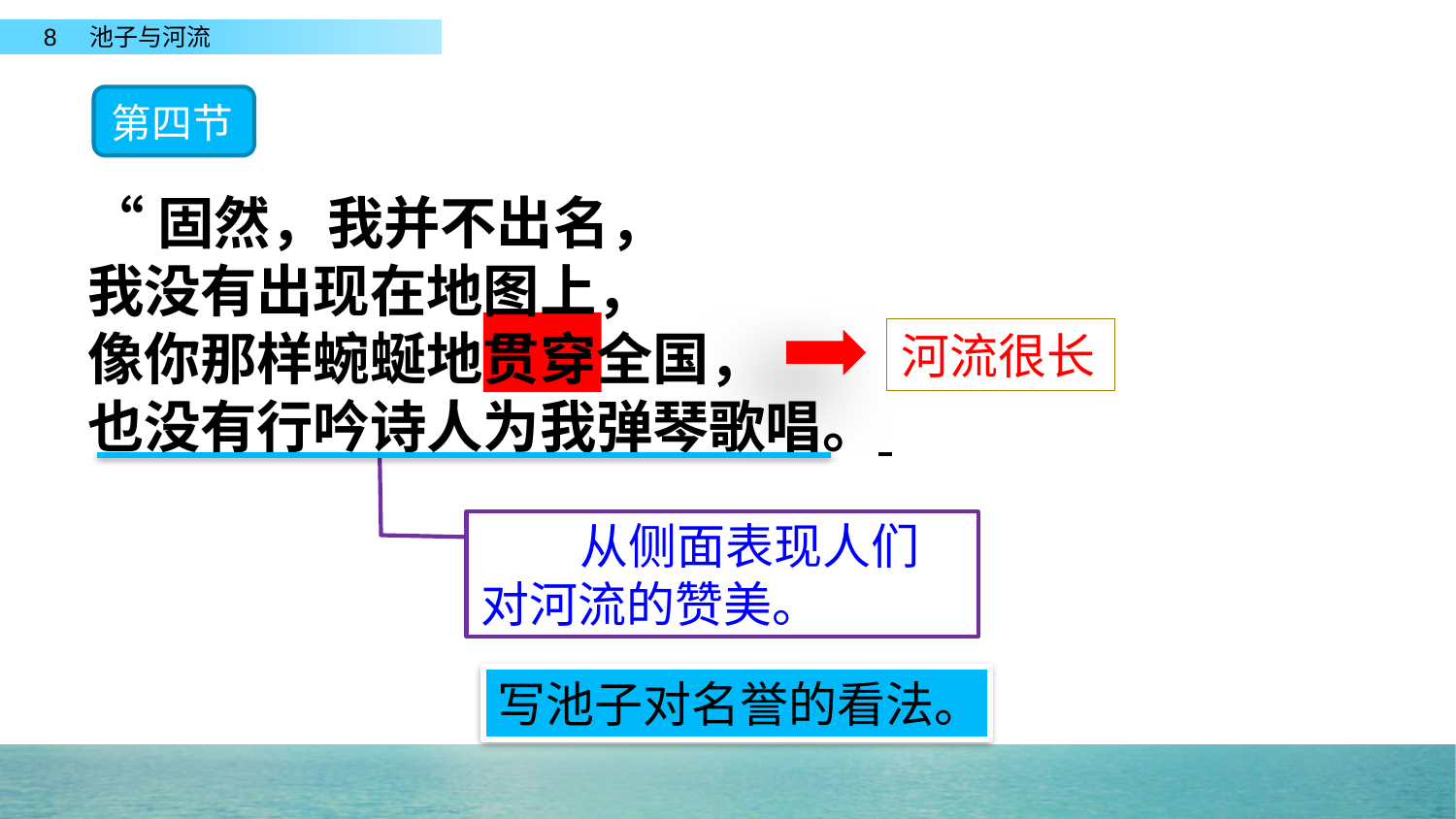

第四节
“固然，我并不出名，
我没有出现在地图上，
像你那样蜿蜒地贯穿全国，
也没有行吟诗人为我弹琴歌唱。

河流很长

        从侧面表现人们对河流的赞美。
写池子对名誉的看法。